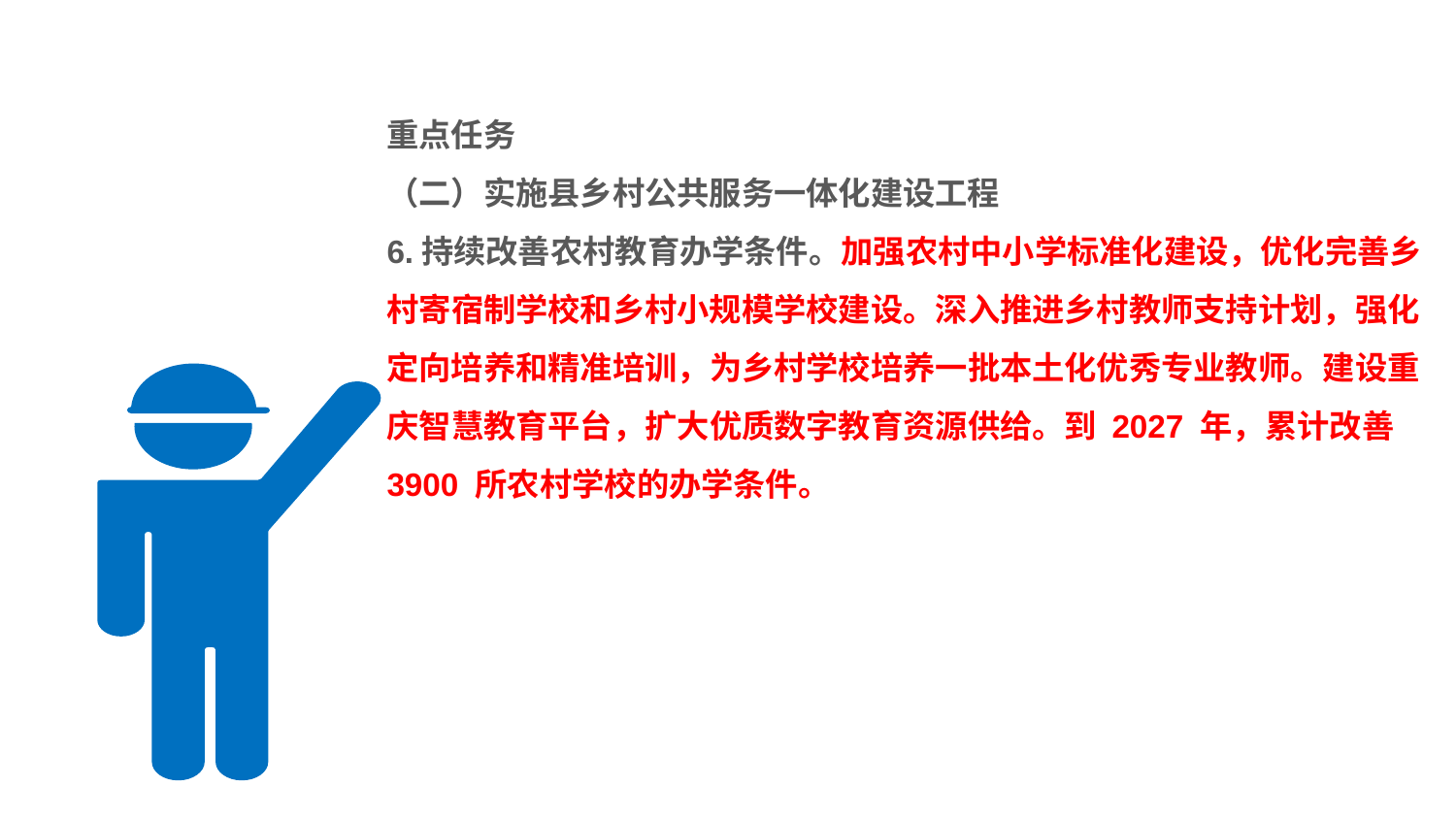

#
重点任务
（二）实施县乡村公共服务一体化建设工程
6.持续改善农村教育办学条件。加强农村中小学标准化建设，优化完善乡村寄宿制学校和乡村小规模学校建设。深入推进乡村教师支持计划，强化定向培养和精准培训，为乡村学校培养一批本土化优秀专业教师。建设重庆智慧教育平台，扩大优质数字教育资源供给。到 2027 年，累计改善 3900 所农村学校的办学条件。